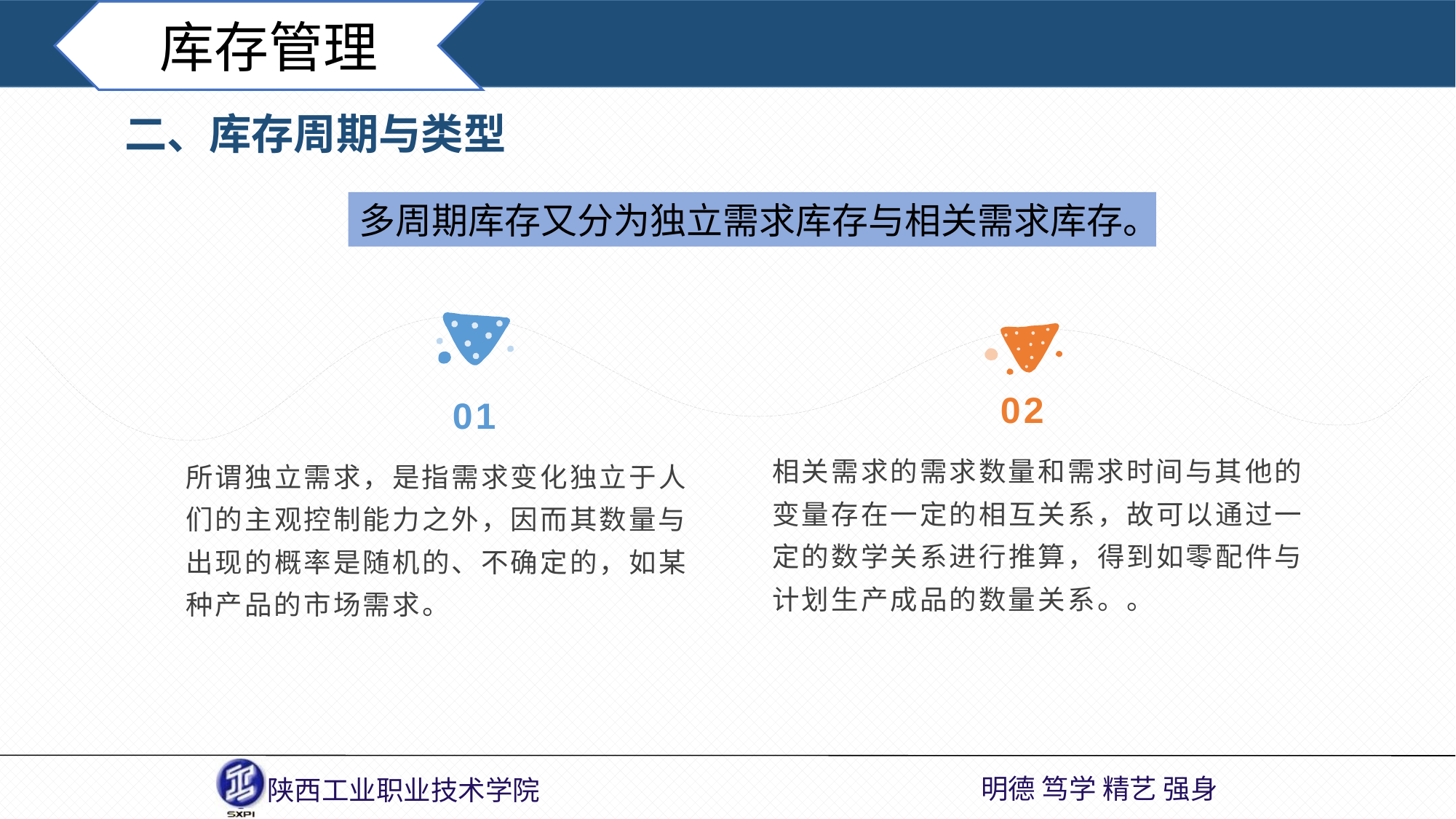

库存管理
二、库存周期与类型
多周期库存又分为独立需求库存与相关需求库存。

02
01
相关需求的需求数量和需求时间与其他的变量存在一定的相互关系，故可以通过一定的数学关系进行推算，得到如零配件与计划生产成品的数量关系。。
所谓独立需求，是指需求变化独立于人们的主观控制能力之外，因而其数量与出现的概率是随机的、不确定的，如某种产品的市场需求。